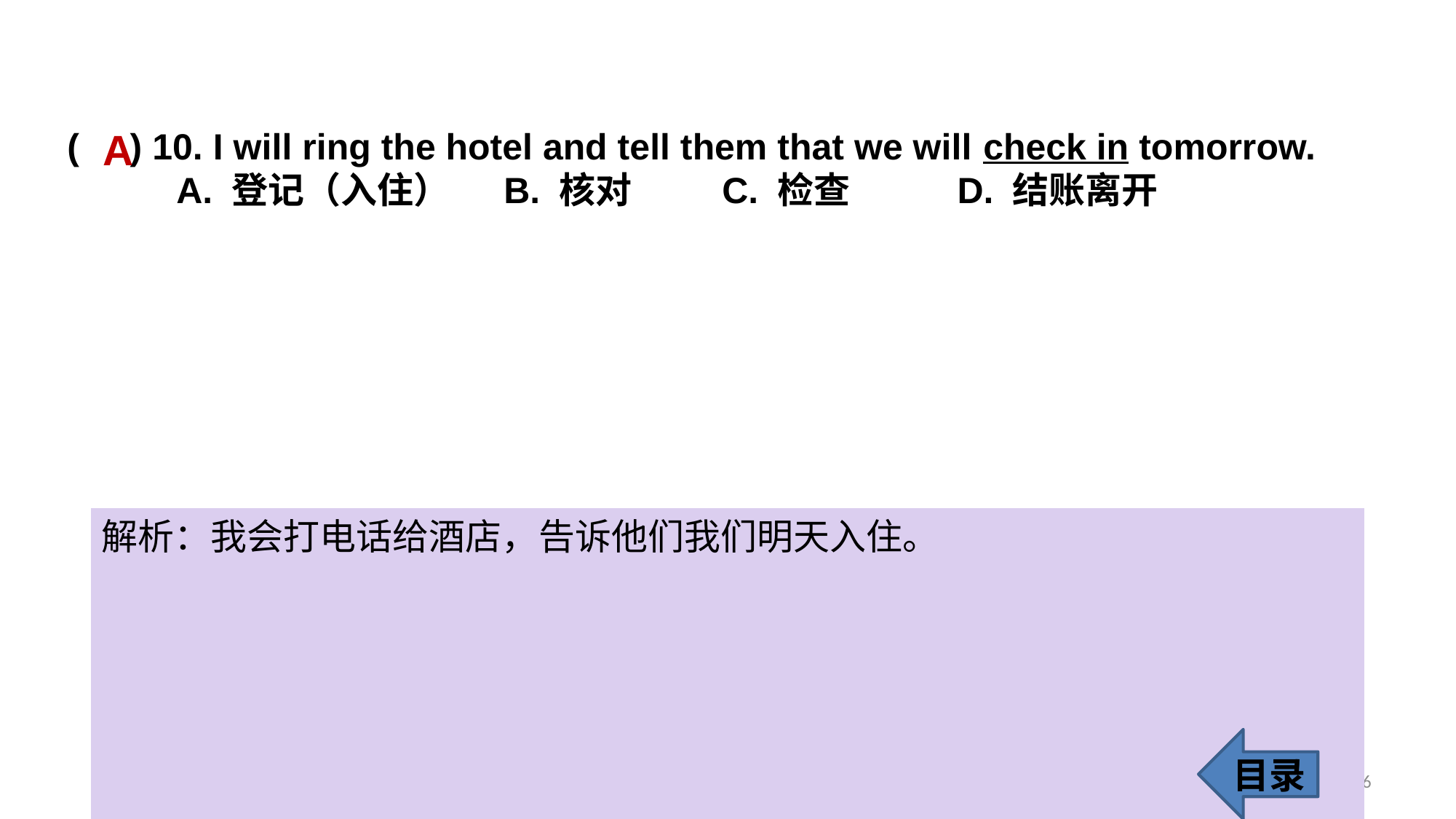

A
(     ) 10. I will ring the hotel and tell them that we will check in tomorrow.
	A. 登记（入住） 	B. 核对 	C. 检查	 D. 结账离开
解析：我会打电话给酒店，告诉他们我们明天入住。

目录
16